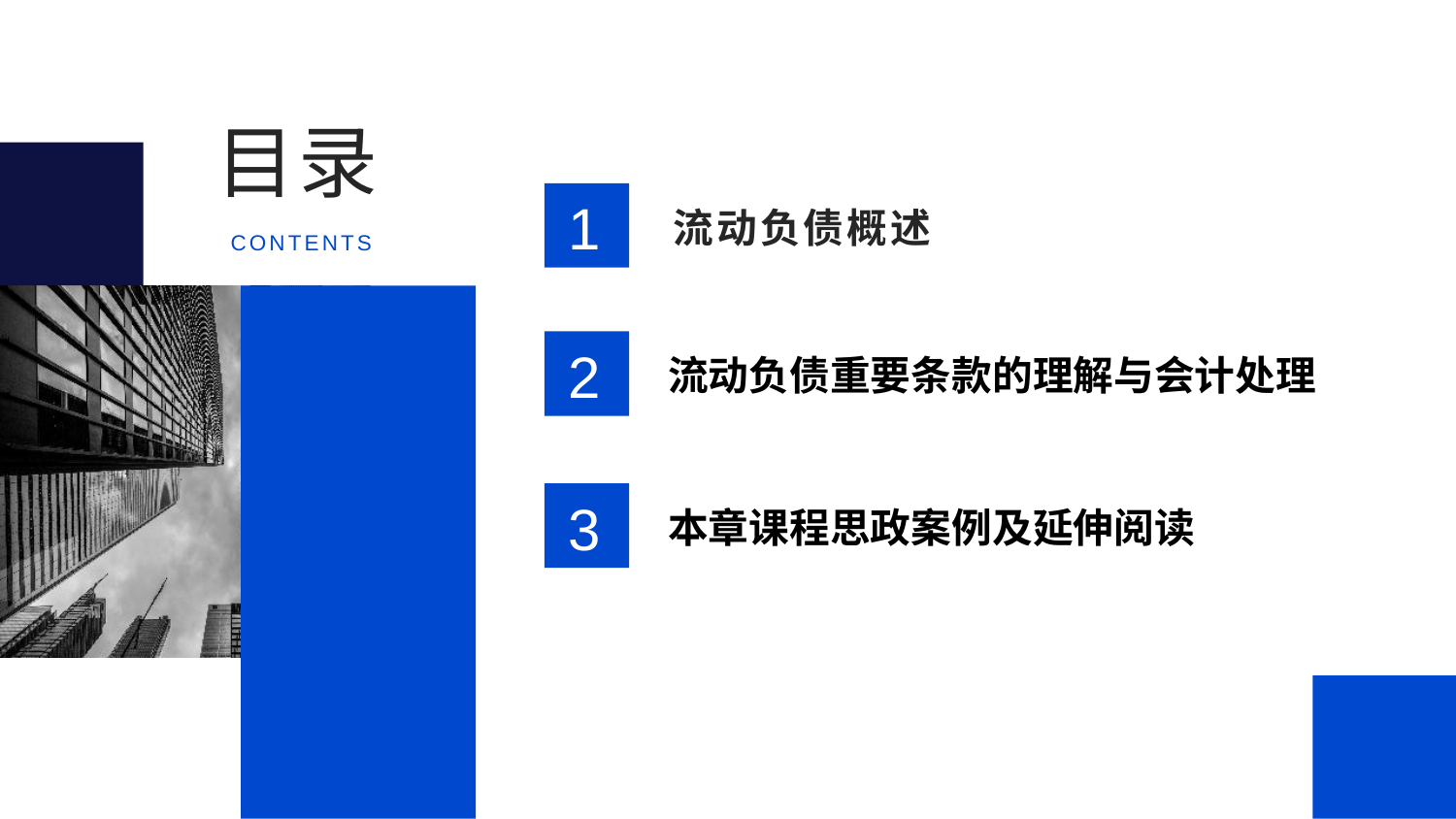

目录

1
流动负债概述
CONTENTS

2
流动负债重要条款的理解与会计处理

3
本章课程思政案例及延伸阅读